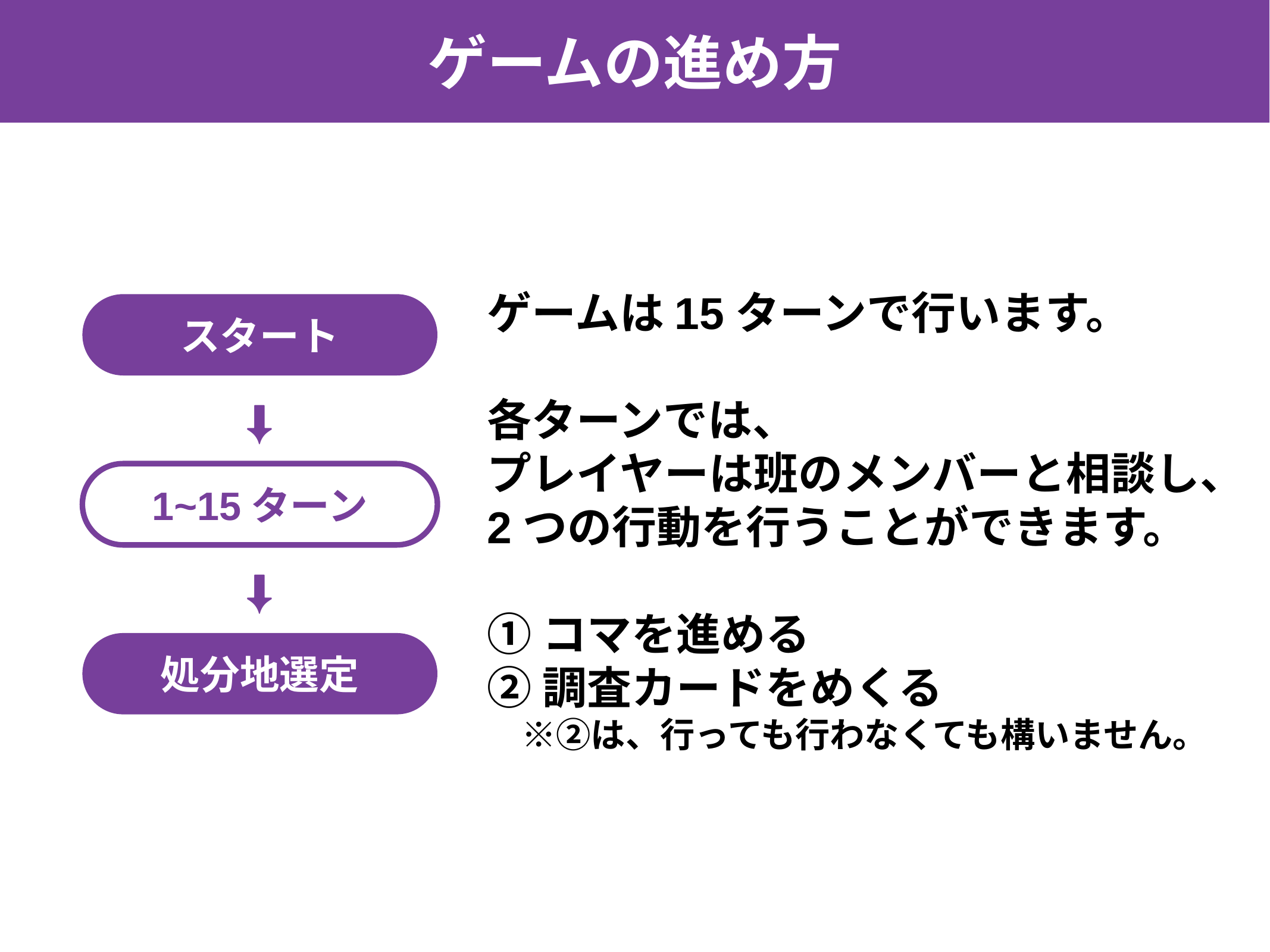

# ゲームの進め方
ゲームは15ターンで行います。

各ターンでは、
プレイヤーは班のメンバーと相談し、
2つの行動を行うことができます。

①コマを進める
②調査カードをめくる
　※②は、行っても行わなくても構いません。
スタート
⬇
1~15ターン
⬇
処分地選定